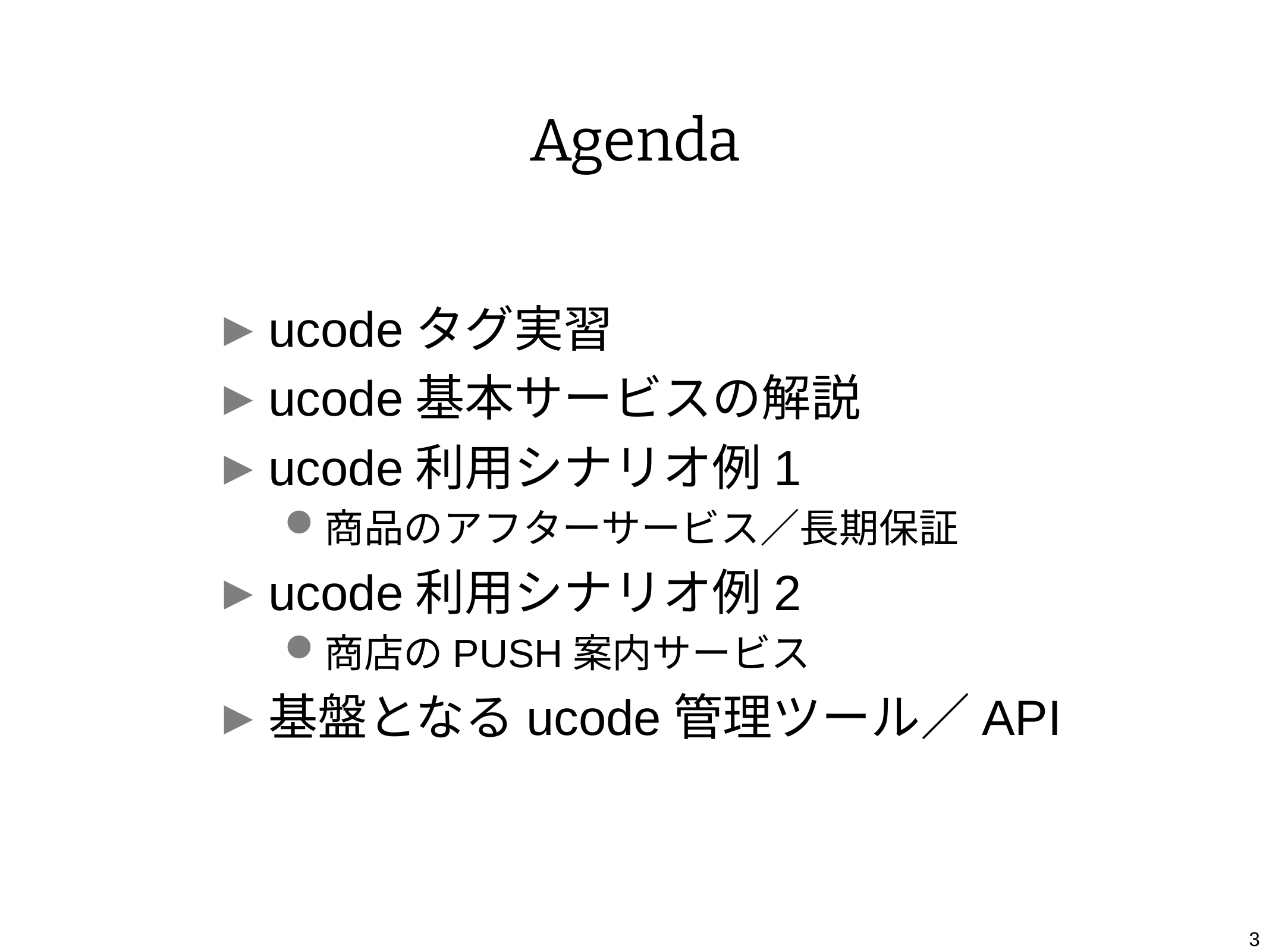

# Agenda
ucodeタグ実習
ucode基本サービスの解説
ucode利用シナリオ例1
商品のアフターサービス／長期保証
ucode利用シナリオ例2
商店のPUSH案内サービス
基盤となるucode管理ツール／API

3